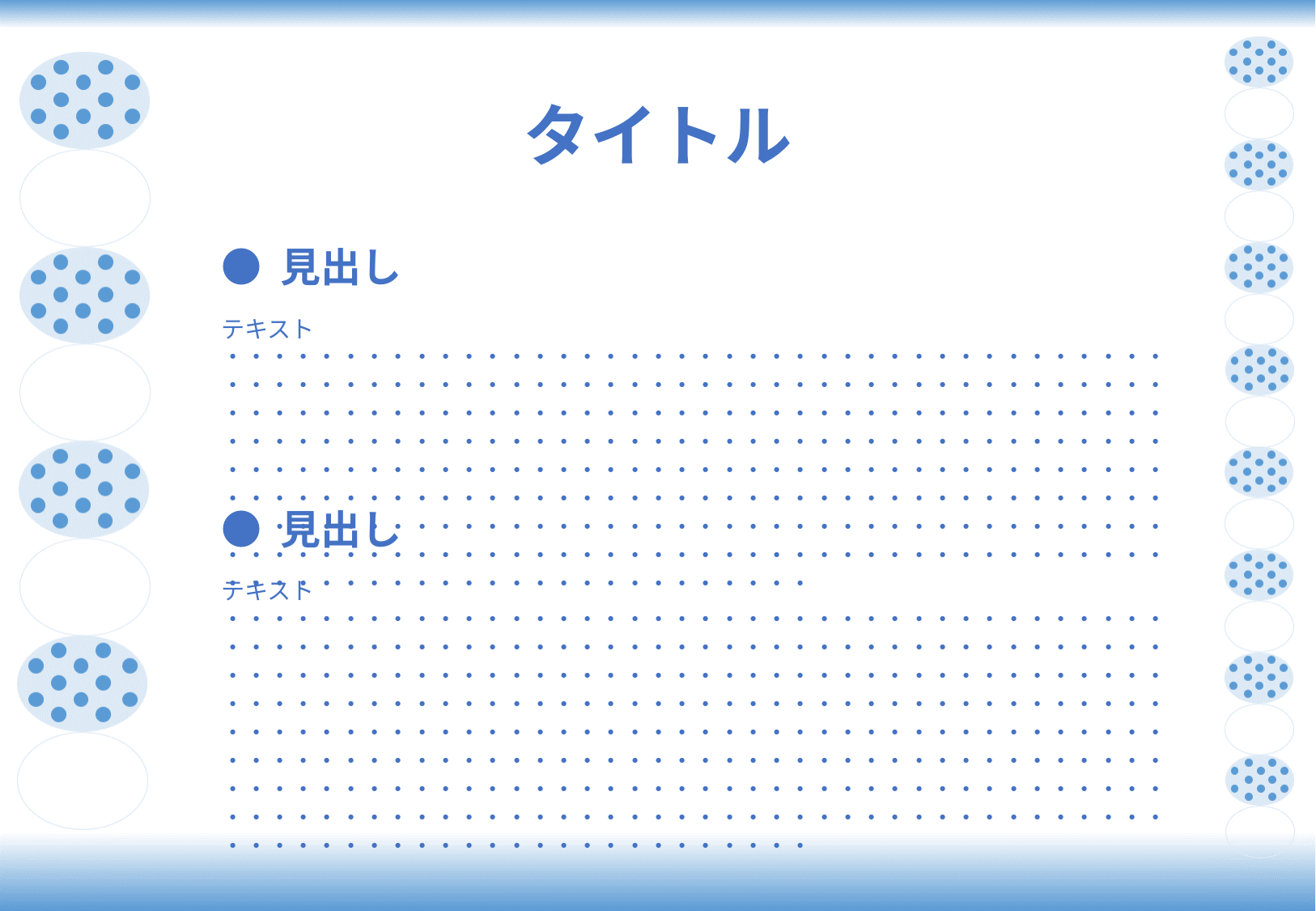

タイトル
● 見出し
テキスト
・・・・・・・・・・・・・・・・・・・・・・・・・・・・・・・・・・・・・・・・・・・・・・・・・・・・・・・・・・・・・・・・・・・・・・・・・・・・・・・・・・・・・・・・・・・・・・・・・・・・・・・・・・・・・・・・・・・・・・・・・・・・・・・・・・・・・・・・・・・・・・・・・・・・・・・・・・・・・・・・・・・・・・・・・・・・・・・・・・・・・・・・・・・・・・・・・・・・・・・・・・・・・・・・・・・・・・・・・・・・・・・・・・・・・・・・・・・・・・・・・・・・・・・・・・・・・・・・・・・・・・・・・・・・・・・・・・・・・・・・・・・・・・・・・・・・・・・・・・・・・・・・・・・・・・・・・・・・・・・・・・・・・・・・・・・・・・・・・・・・・・・・・
● 見出し
テキスト
・・・・・・・・・・・・・・・・・・・・・・・・・・・・・・・・・・・・・・・・・・・・・・・・・・・・・・・・・・・・・・・・・・・・・・・・・・・・・・・・・・・・・・・・・・・・・・・・・・・・・・・・・・・・・・・・・・・・・・・・・・・・・・・・・・・・・・・・・・・・・・・・・・・・・・・・・・・・・・・・・・・・・・・・・・・・・・・・・・・・・・・・・・・・・・・・・・・・・・・・・・・・・・・・・・・・・・・・・・・・・・・・・・・・・・・・・・・・・・・・・・・・・・・・・・・・・・・・・・・・・・・・・・・・・・・・・・・・・・・・・・・・・・・・・・・・・・・・・・・・・・・・・・・・・・・・・・・・・・・・・・・・・・・・・・・・・・・・・・・・・・・・・